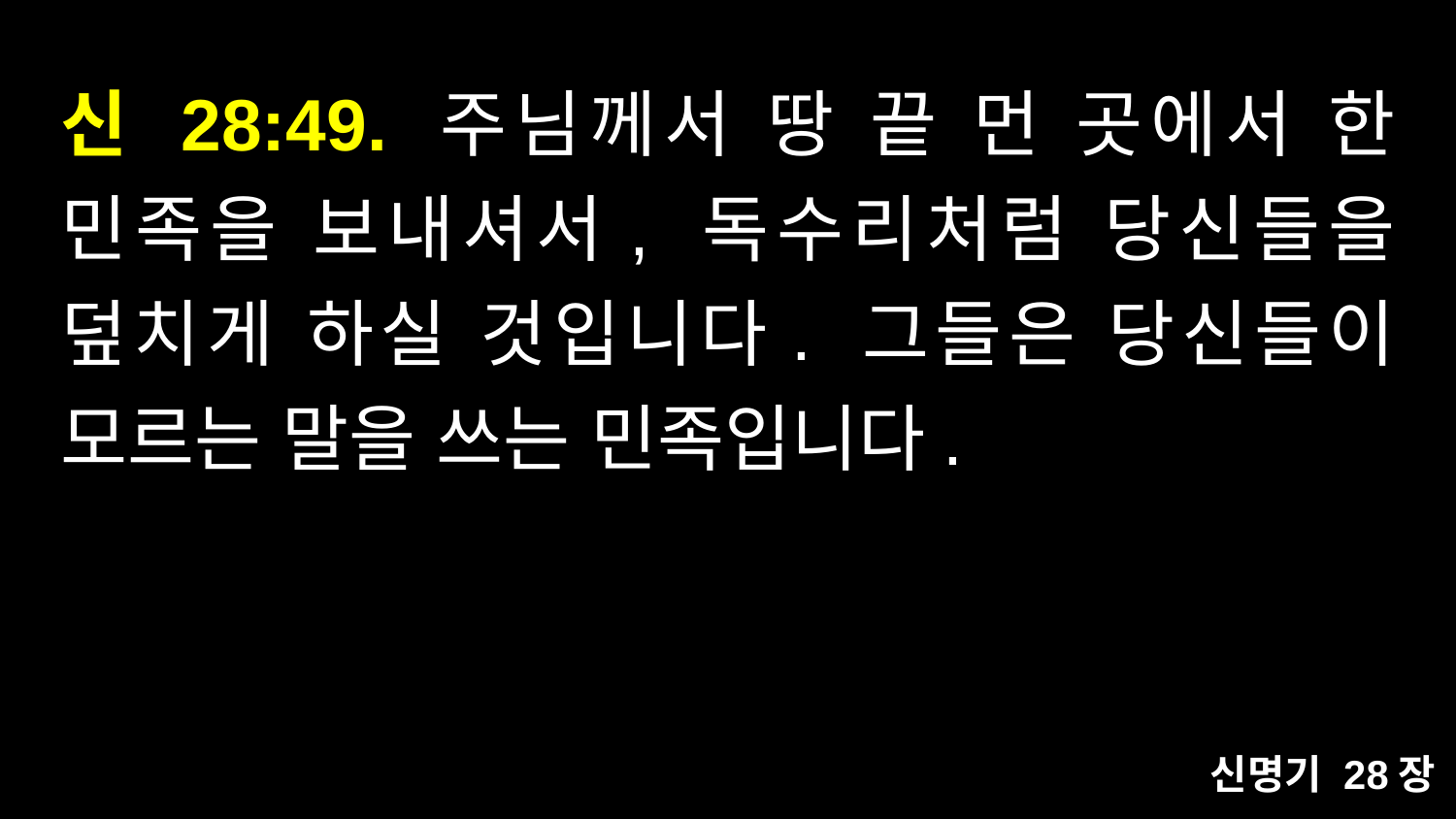

# 신 28:49. 주님께서 땅 끝 먼 곳에서 한 민족을 보내셔서, 독수리처럼 당신들을 덮치게 하실 것입니다. 그들은 당신들이 모르는 말을 쓰는 민족입니다.
신명기 28장